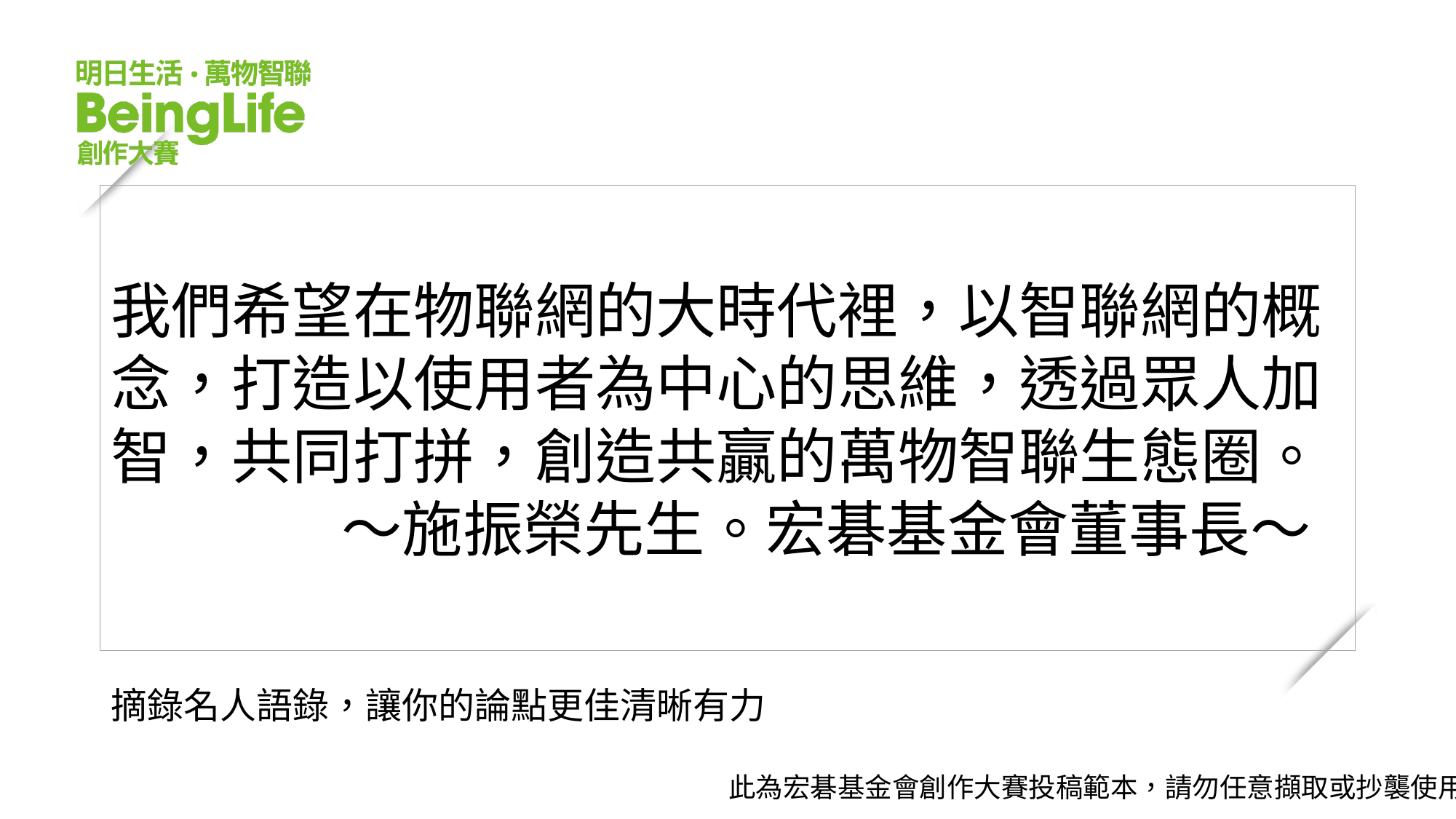

# 我們希望在物聯網的大時代裡，以智聯網的概念，打造以使用者為中心的思維，透過眾人加智，共同打拼，創造共贏的萬物智聯生態圈。 ～施振榮先生。宏碁基金會董事長～
摘錄名人語錄，讓你的論點更佳清晰有力